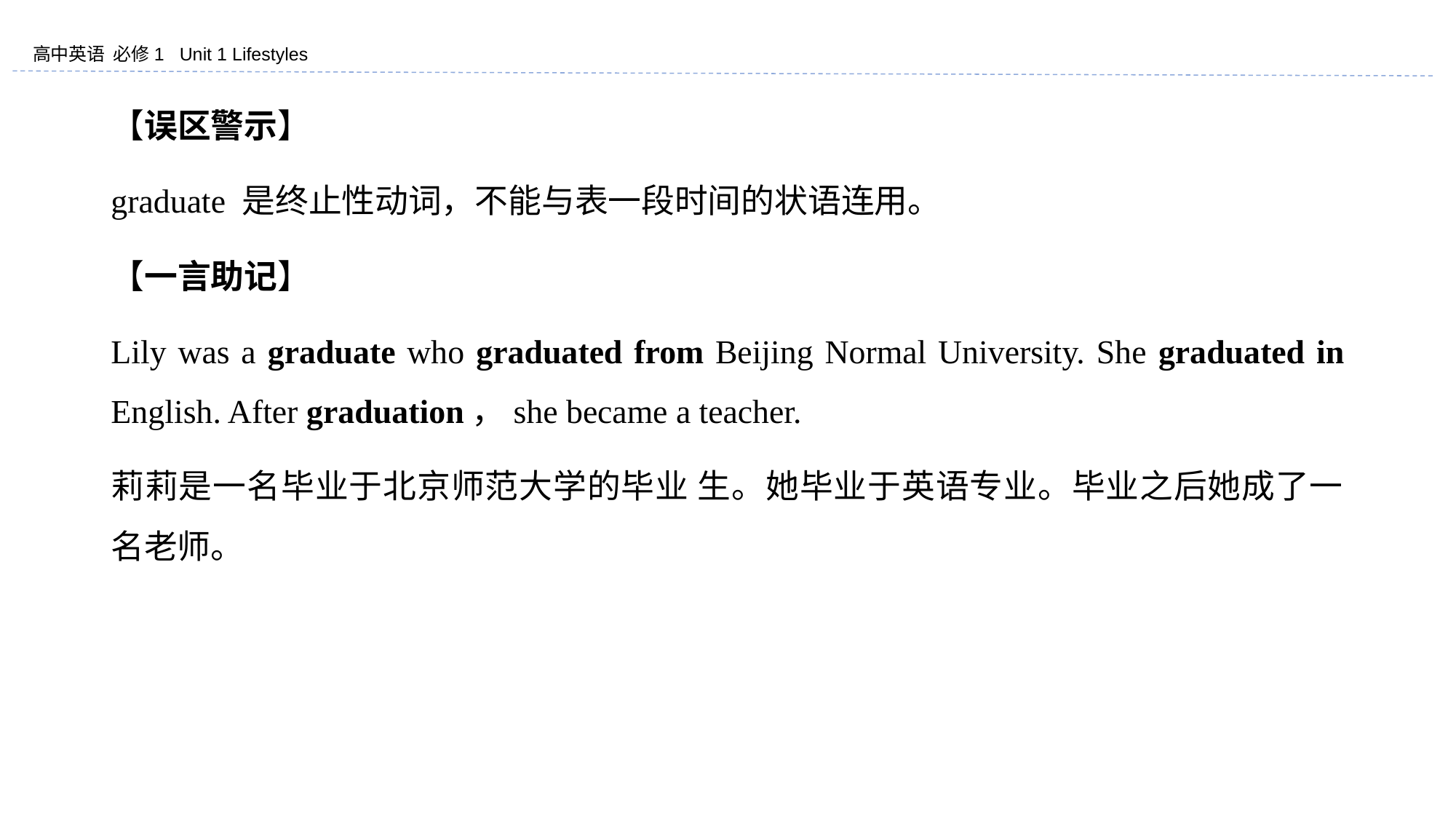

【误区警示】
graduate 是终止性动词，不能与表一段时间的状语连用。
【一言助记】
Lily was a graduate who graduated from Beijing Normal University. She graduated in English. After graduation，she became a teacher.
莉莉是一名毕业于北京师范大学的毕业 生。她毕业于英语专业。毕业之后她成了一名老师。